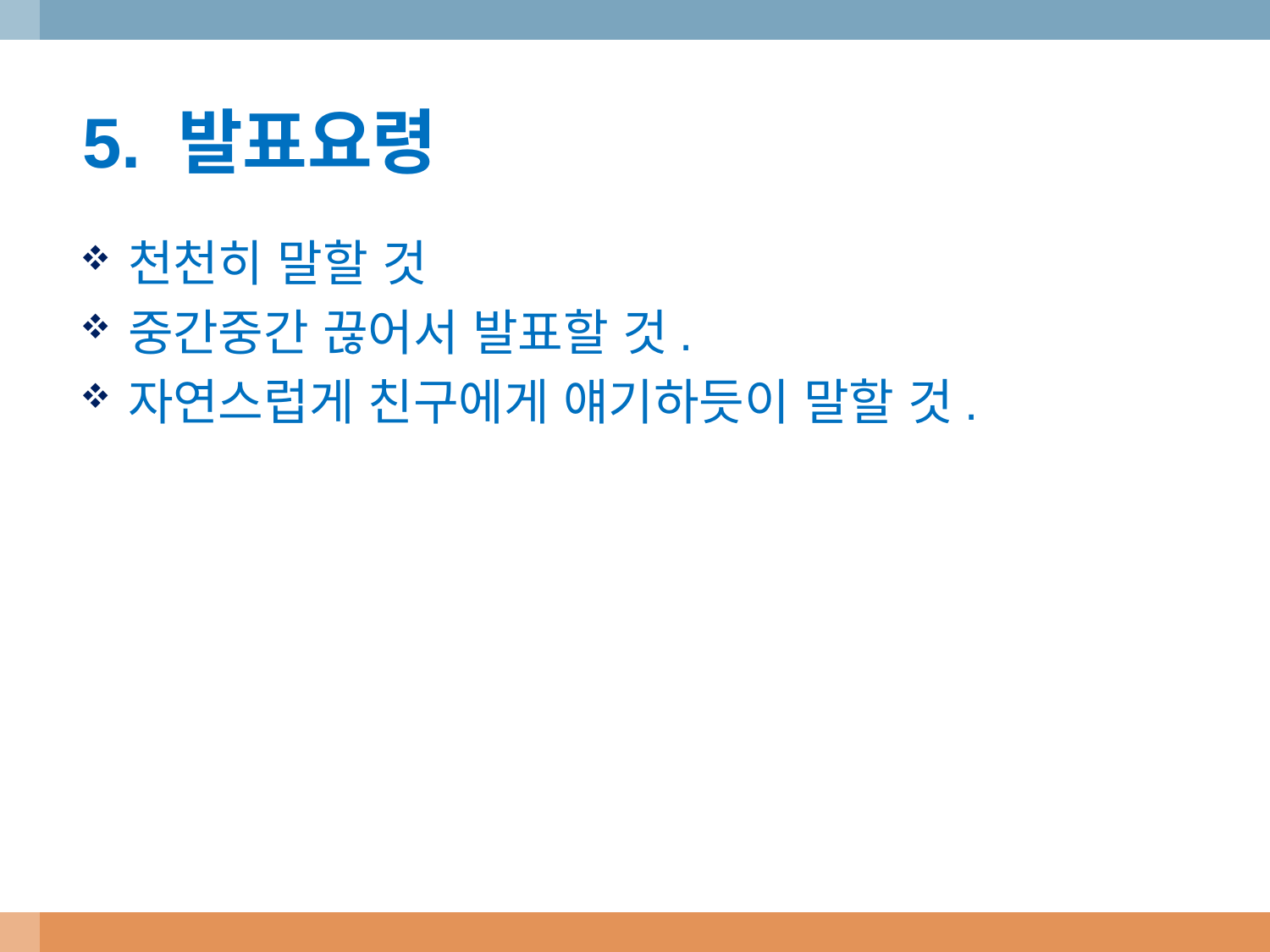

5. 발표요령
천천히 말할 것
중간중간 끊어서 발표할 것.
자연스럽게 친구에게 얘기하듯이 말할 것.